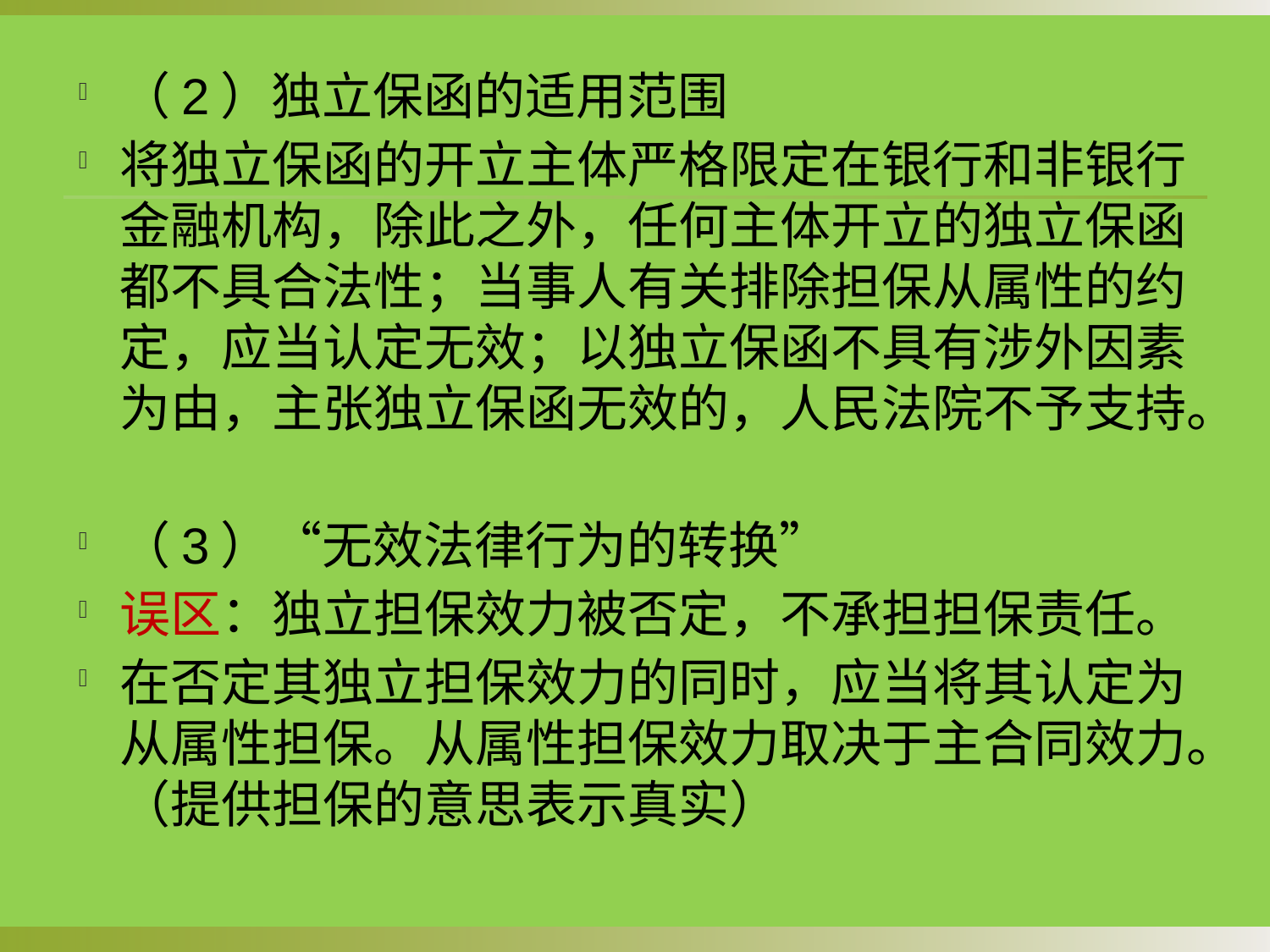

（2）独立保函的适用范围
将独立保函的开立主体严格限定在银行和非银行金融机构，除此之外，任何主体开立的独立保函都不具合法性；当事人有关排除担保从属性的约定，应当认定无效；以独立保函不具有涉外因素为由，主张独立保函无效的，人民法院不予支持。

（3）“无效法律行为的转换”
误区：独立担保效力被否定，不承担担保责任。
在否定其独立担保效力的同时，应当将其认定为从属性担保。从属性担保效力取决于主合同效力。（提供担保的意思表示真实）